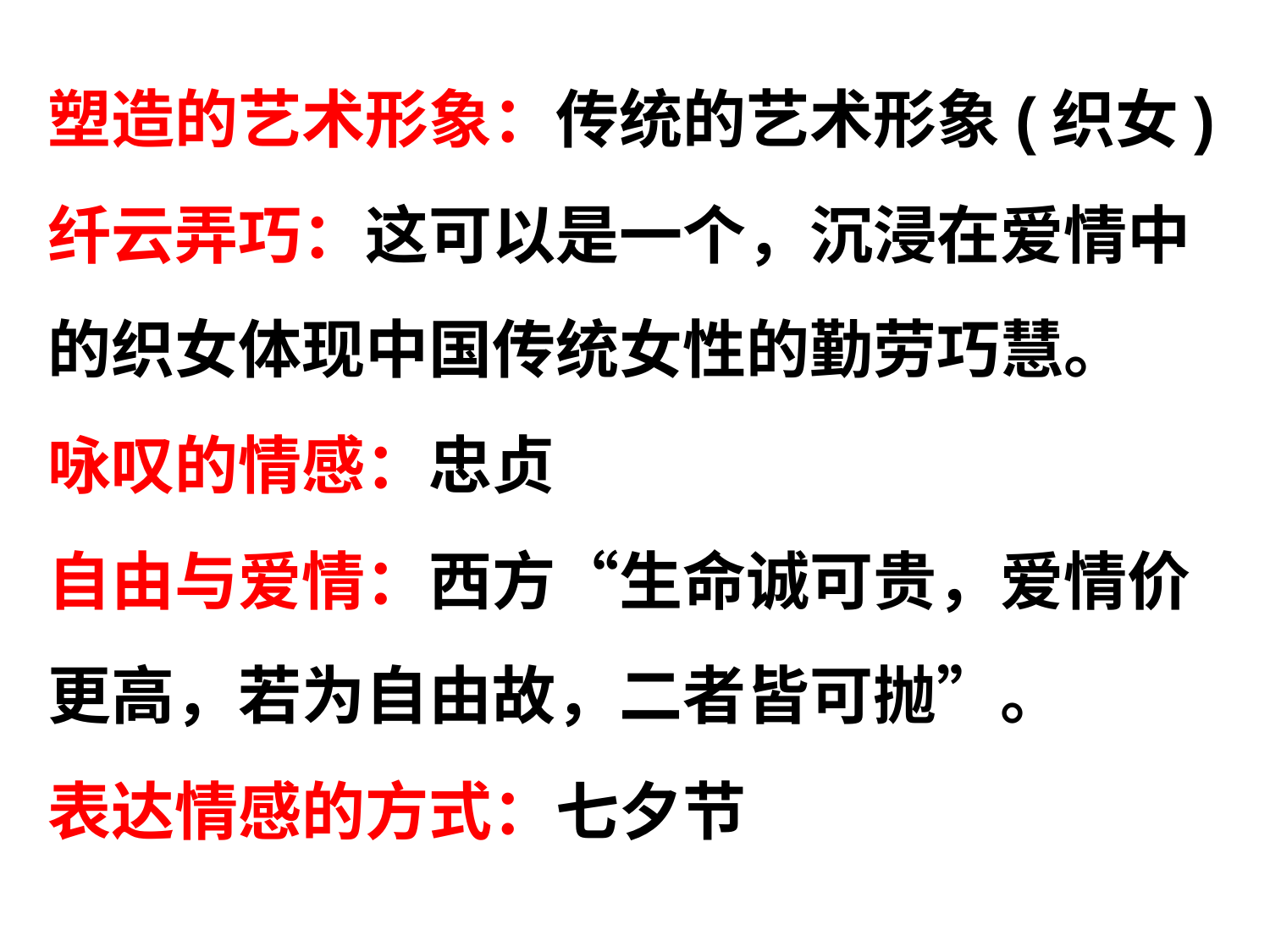

塑造的艺术形象：传统的艺术形象(织女)
纤云弄巧：这可以是一个，沉浸在爱情中的织女体现中国传统女性的勤劳巧慧。
咏叹的情感：忠贞
自由与爱情：西方“生命诚可贵，爱情价更高，若为自由故，二者皆可抛”。
表达情感的方式：七夕节